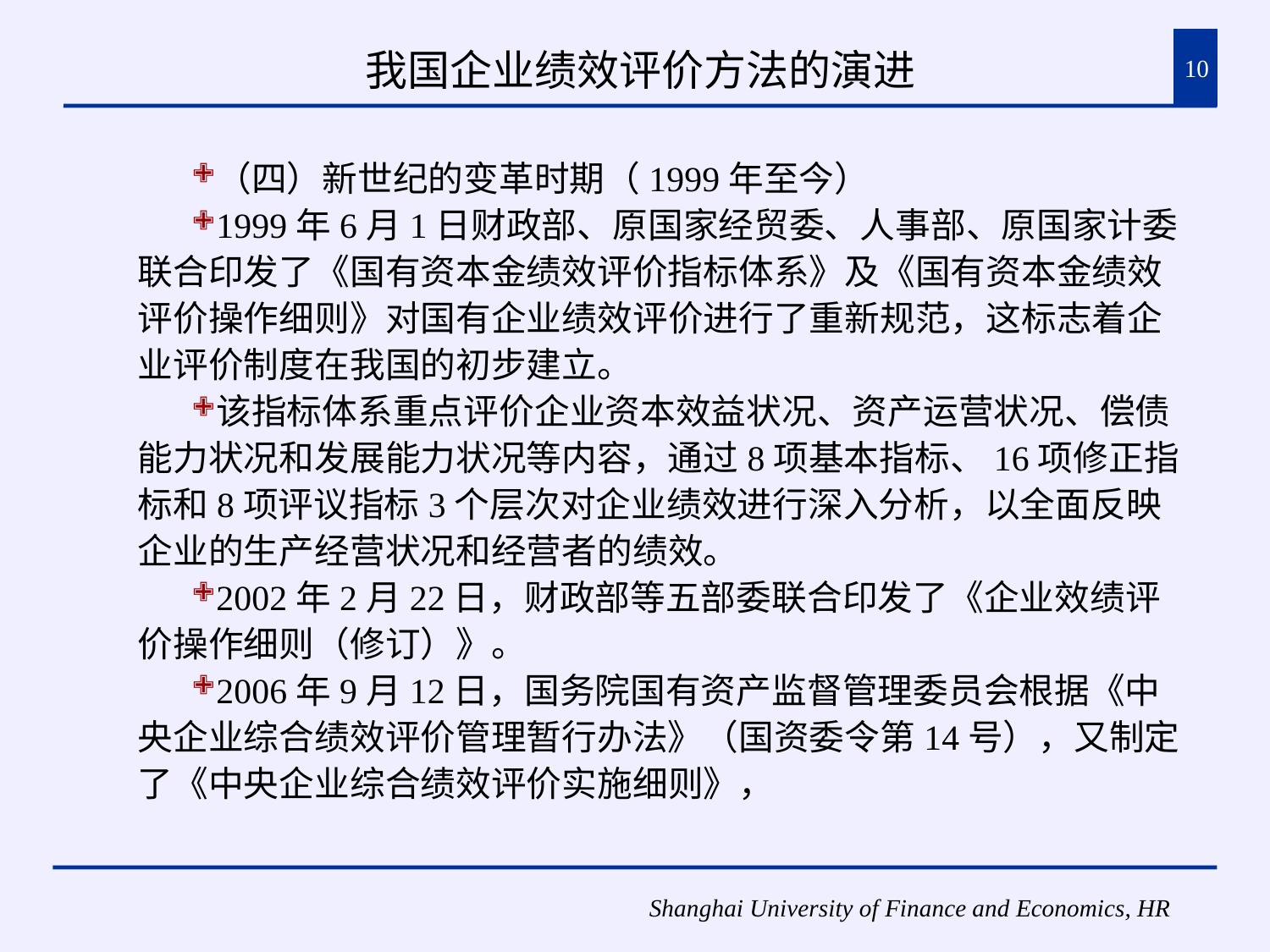

# 我国企业绩效评价方法的演进
10
（四）新世纪的变革时期（1999年至今）
1999年6月1日财政部、原国家经贸委、人事部、原国家计委联合印发了《国有资本金绩效评价指标体系》及《国有资本金绩效评价操作细则》对国有企业绩效评价进行了重新规范，这标志着企业评价制度在我国的初步建立。
该指标体系重点评价企业资本效益状况、资产运营状况、偿债能力状况和发展能力状况等内容，通过8项基本指标、16项修正指标和8项评议指标3个层次对企业绩效进行深入分析，以全面反映企业的生产经营状况和经营者的绩效。
2002年2月22日，财政部等五部委联合印发了《企业效绩评价操作细则（修订）》。
2006年9月12日，国务院国有资产监督管理委员会根据《中央企业综合绩效评价管理暂行办法》（国资委令第14号），又制定了《中央企业综合绩效评价实施细则》，